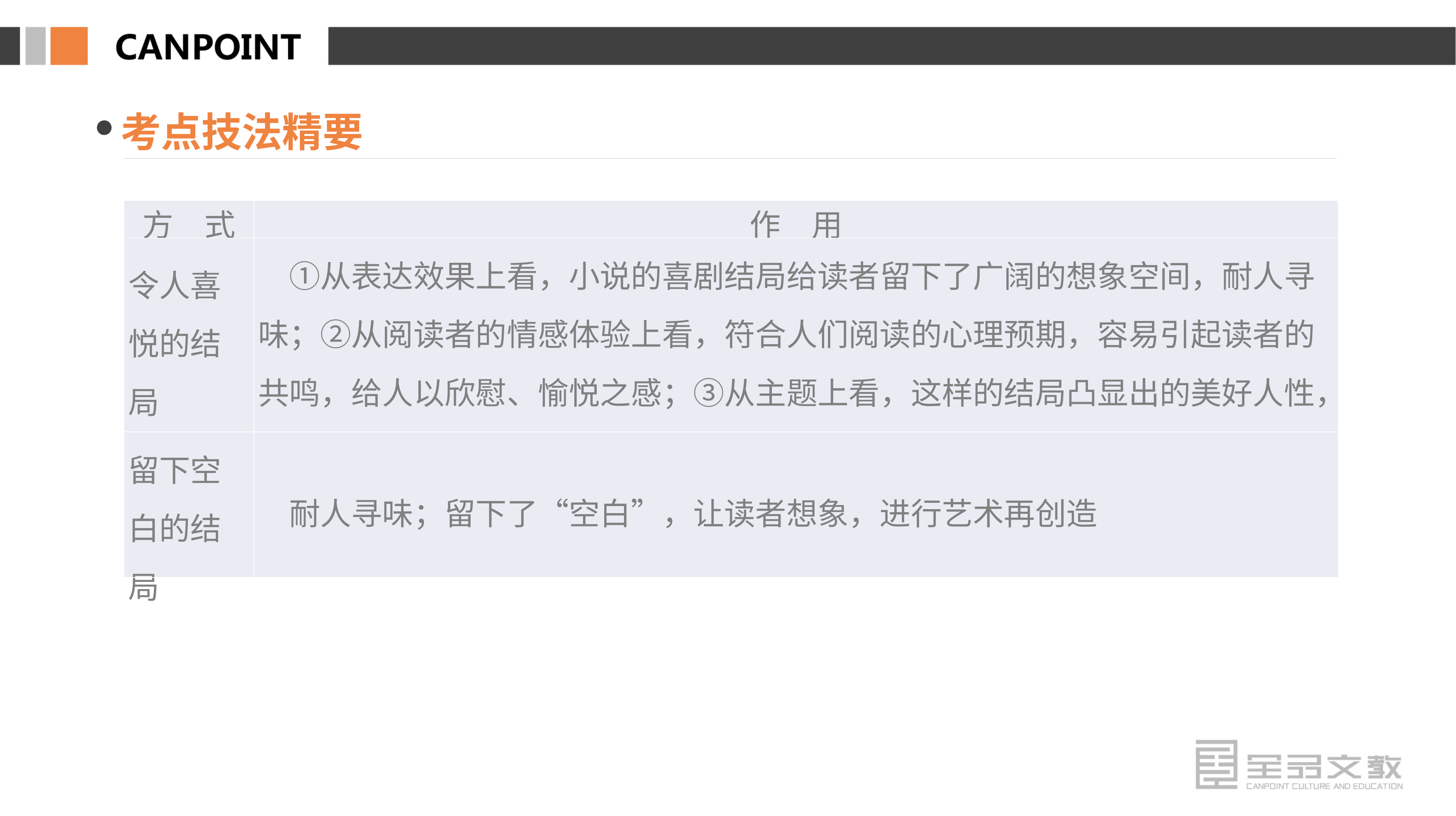

考点技法精要

| 方　式 | 作　用 |
| --- | --- |
| 令人喜悦的结局 | ①从表达效果上看，小说的喜剧结局给读者留下了广阔的想象空间，耐人寻味；②从阅读者的情感体验上看，符合人们阅读的心理预期，容易引起读者的共鸣，给人以欣慰、愉悦之感；③从主题上看，这样的结局凸显出的美好人性，符合大众对审美的追求 |
| 留下空白的结局 | 耐人寻味；留下了“空白”，让读者想象，进行艺术再创造 |